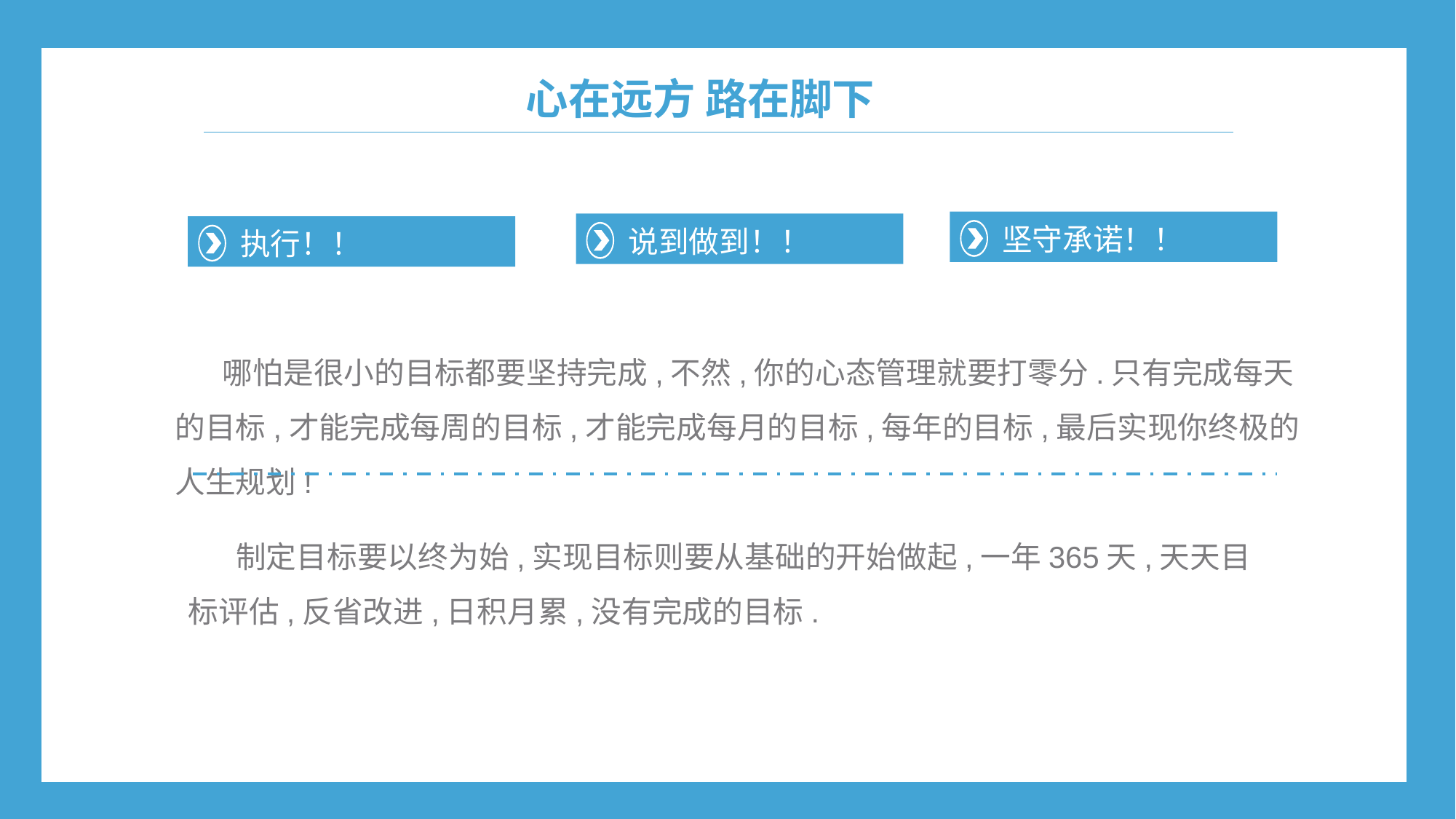

心在远方 路在脚下

坚守承诺！！

说到做到！！

执行！！

      哪怕是很小的目标都要坚持完成,不然,你的心态管理就要打零分.只有完成每天的目标,才能完成每周的目标,才能完成每月的目标,每年的目标,最后实现你终极的人生规划!
      制定目标要以终为始,实现目标则要从基础的开始做起,一年365天,天天目标评估,反省改进,日积月累,没有完成的目标.